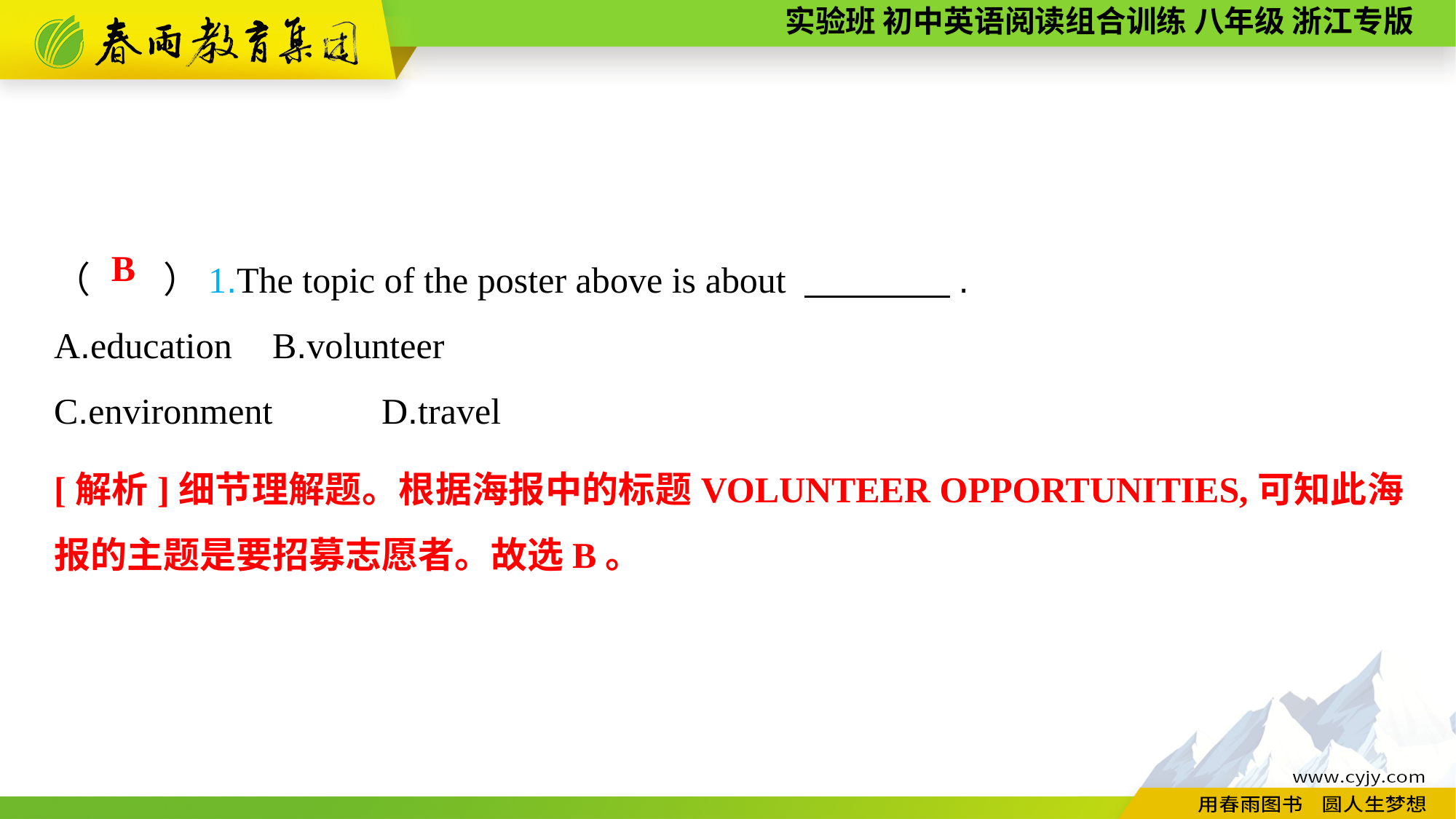

（　　）1.The topic of the poster above is about 　　　　.
A.education	B.volunteer
C.environment	D.travel
B
[解析]细节理解题。根据海报中的标题VOLUNTEER OPPORTUNITIES,可知此海报的主题是要招募志愿者。故选B。